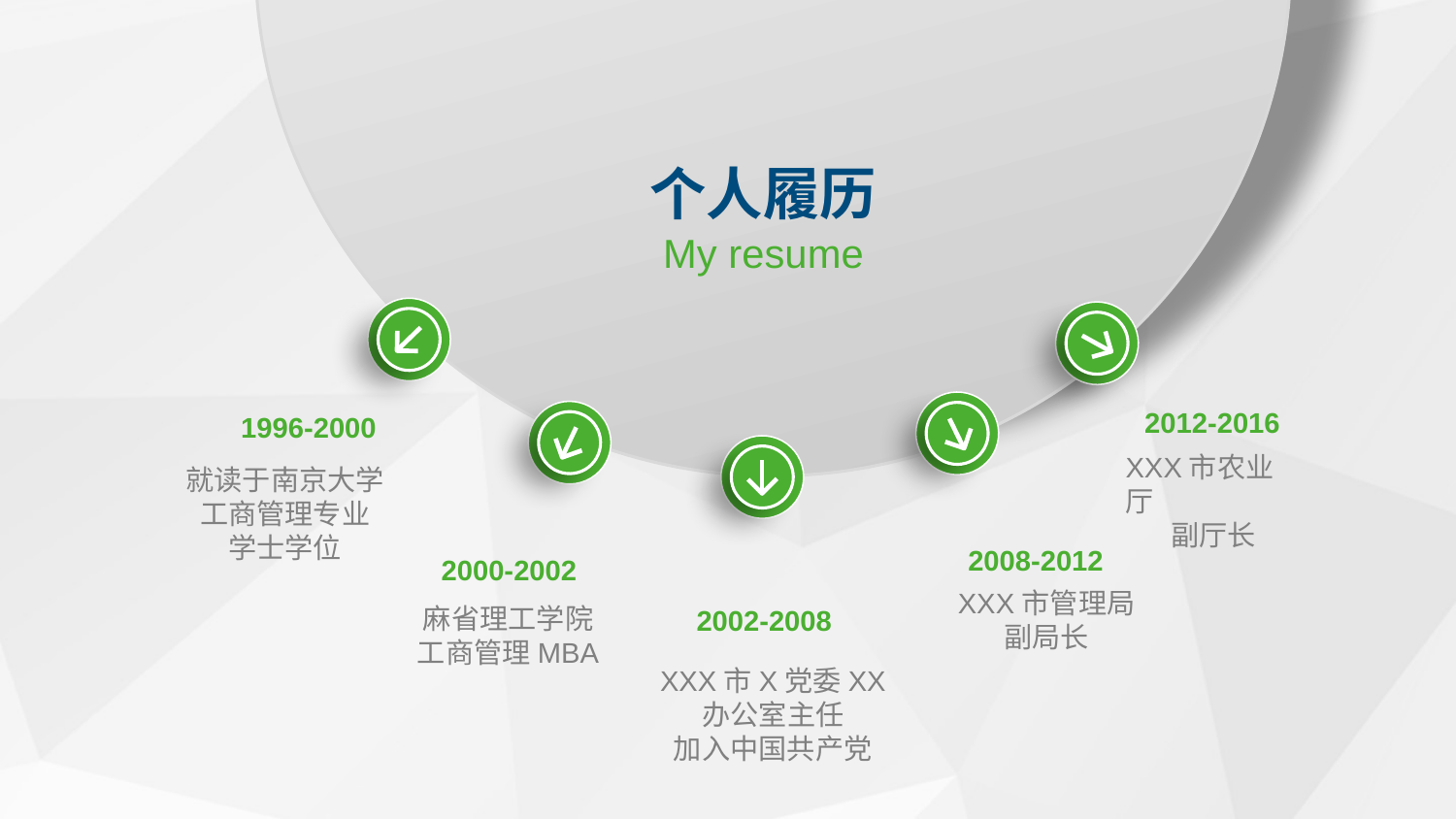

个人履历
My resume

2012-2016
XXX市农业厅
副厅长

1996-2000
就读于南京大学
工商管理专业
学士学位

2008-2012
XXX市管理局
副局长
2000-2002
麻省理工学院
工商管理MBA
2002-2008
XXX市X党委XX
办公室主任
加入中国共产党